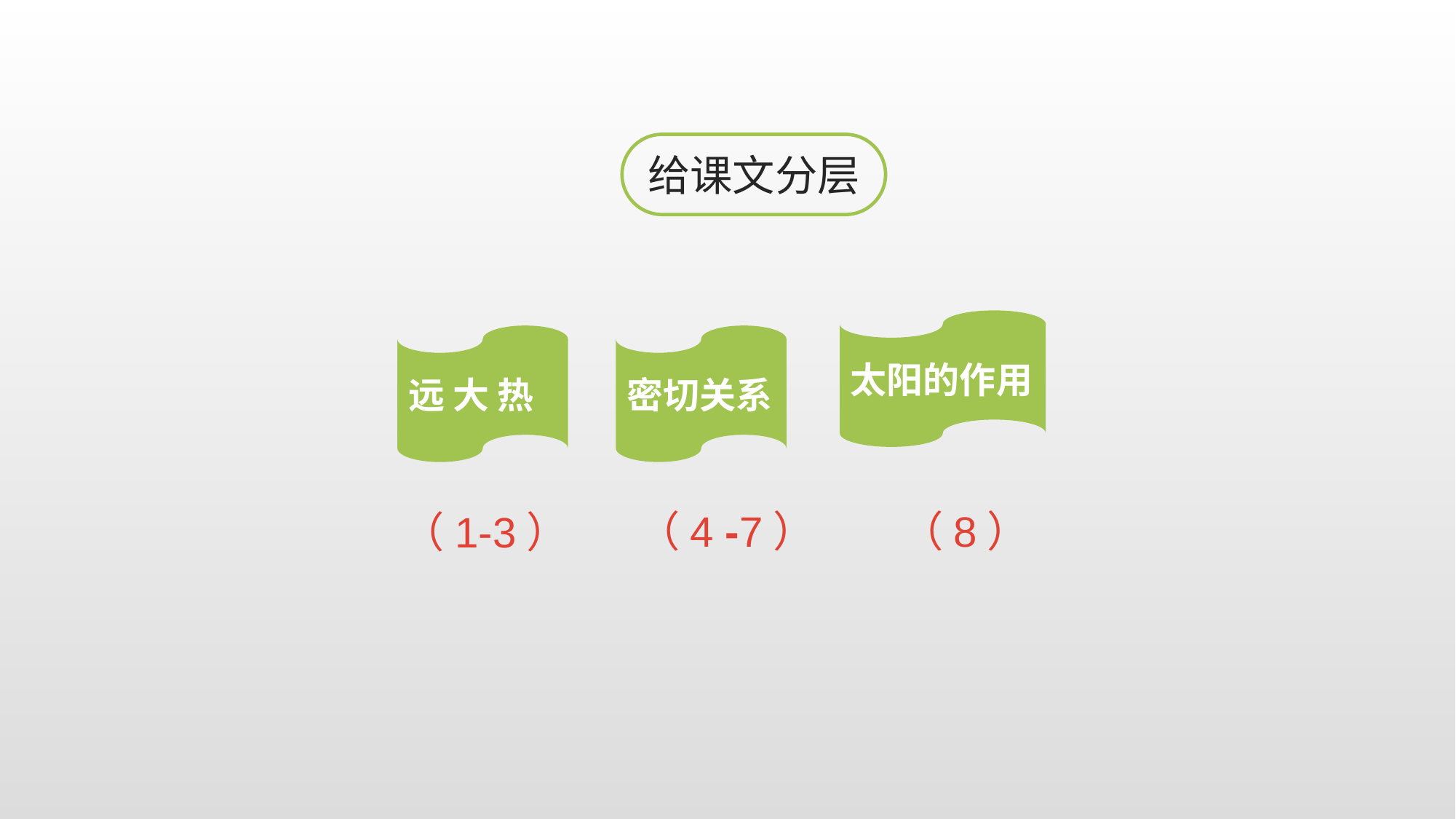

给课文分层

太阳的作用
远 大 热
密切关系
（8）
（4 -7）
（1-3）